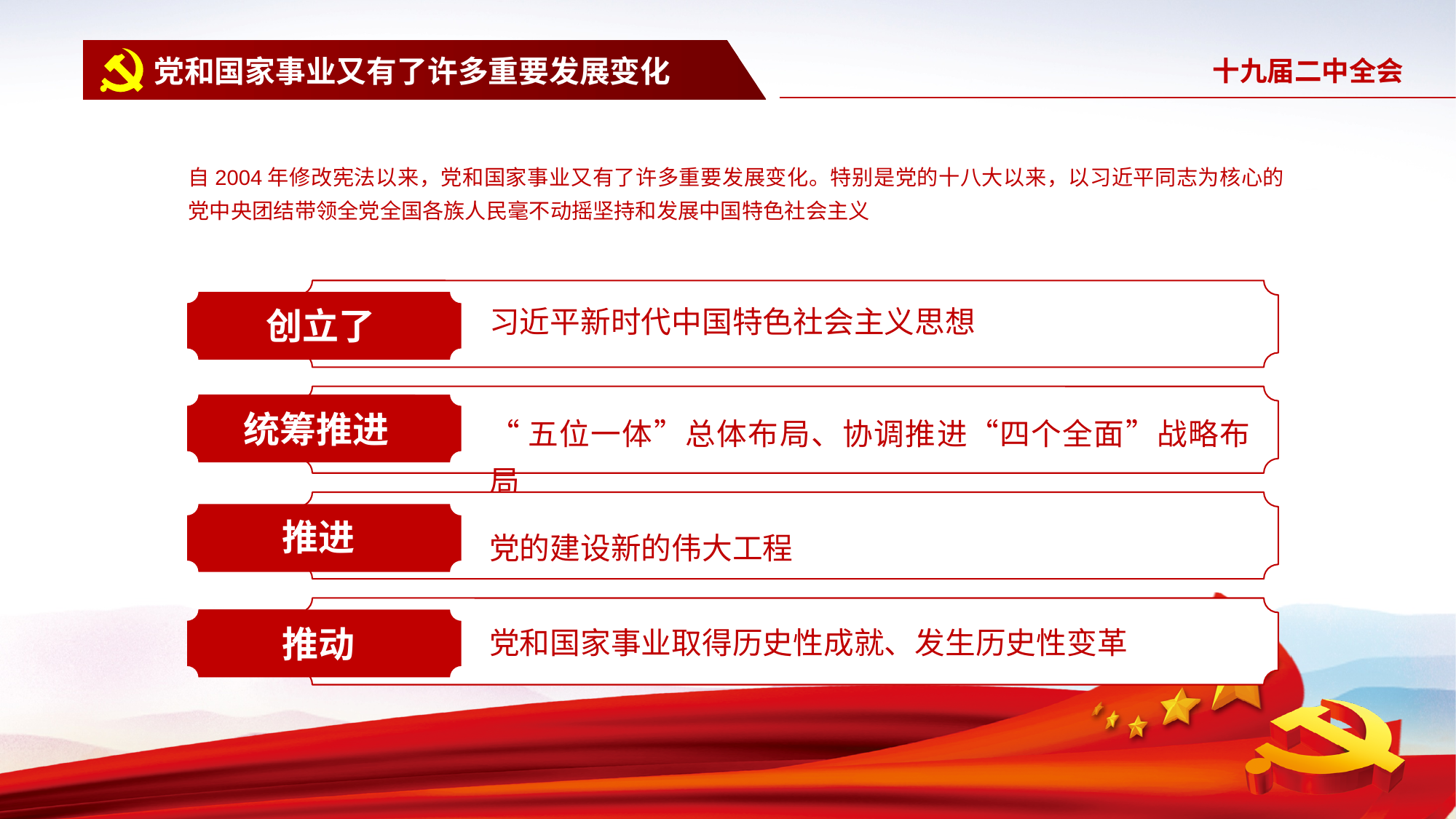

党和国家事业又有了许多重要发展变化
自2004年修改宪法以来，党和国家事业又有了许多重要发展变化。特别是党的十八大以来，以习近平同志为核心的党中央团结带领全党全国各族人民毫不动摇坚持和发展中国特色社会主义

习近平新时代中国特色社会主义思想

创立了

“五位一体”总体布局、协调推进“四个全面”战略布局
统筹推进

推进
党的建设新的伟大工程

党和国家事业取得历史性成就、发生历史性变革

推动